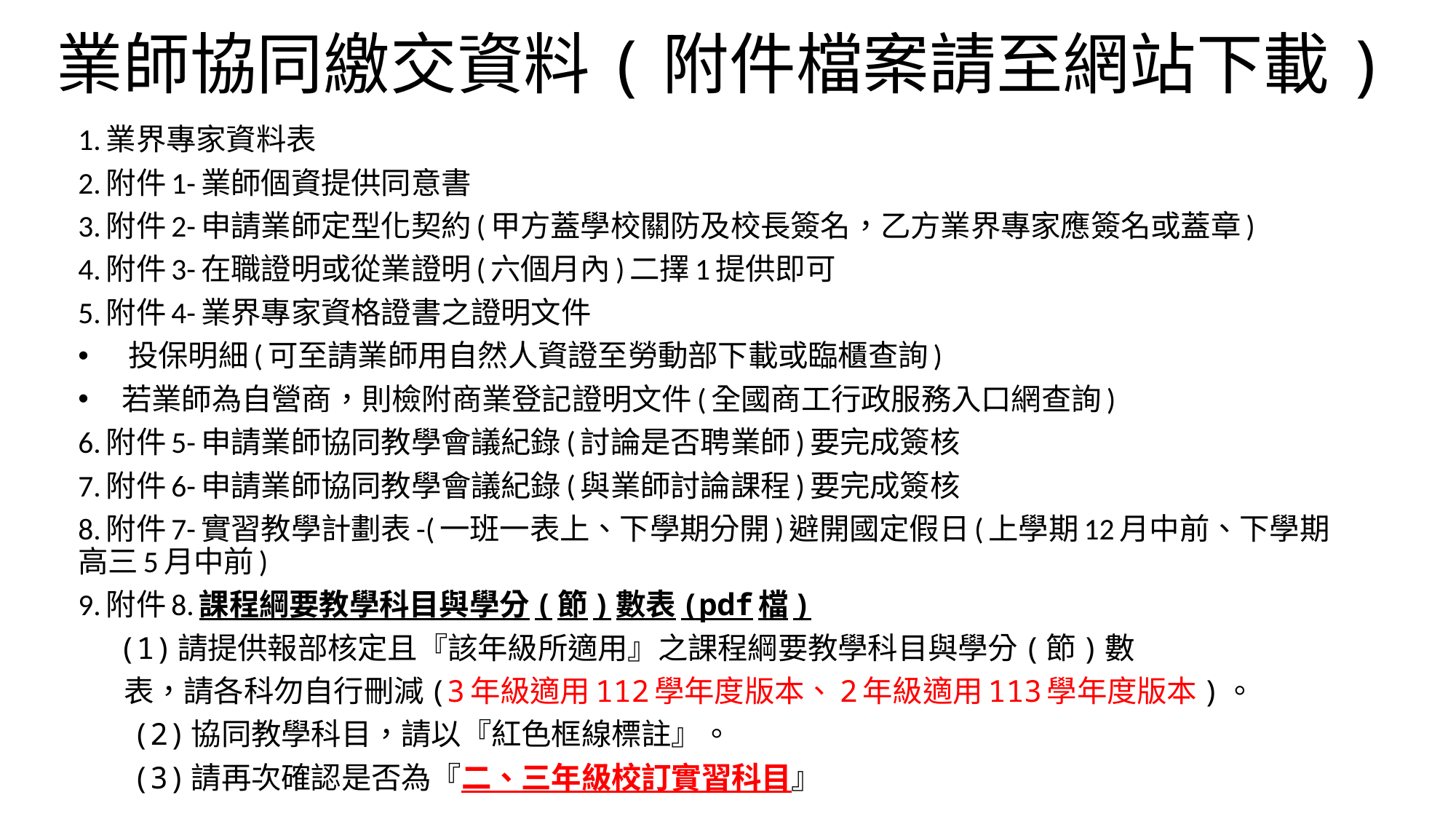

# 業師協同繳交資料(附件檔案請至網站下載)
1.業界專家資料表
2.附件1-業師個資提供同意書
3.附件2-申請業師定型化契約(甲方蓋學校關防及校長簽名，乙方業界專家應簽名或蓋章)
4.附件3-在職證明或從業證明(六個月內)二擇1提供即可
5.附件4-業界專家資格證書之證明文件
   投保明細(可至請業師用自然人資證至勞動部下載或臨櫃查詢)
  若業師為自營商，則檢附商業登記證明文件(全國商工行政服務入口網查詢)
6.附件5-申請業師協同教學會議紀錄(討論是否聘業師)要完成簽核
7.附件6-申請業師協同教學會議紀錄(與業師討論課程)要完成簽核
8.附件7-實習教學計劃表-(一班一表上、下學期分開)避開國定假日(上學期12月中前、下學期高三5月中前)
9.附件8.課程綱要教學科目與學分(節)數表(pdf檔)
      (1)請提供報部核定且『該年級所適用』之課程綱要教學科目與學分(節)數
      表，請各科勿自行刪減(3年級適用112學年度版本、2年級適用113學年度版本)。
   (2)協同教學科目，請以『紅色框線標註』。
   (3)請再次確認是否為『二、三年級校訂實習科目』